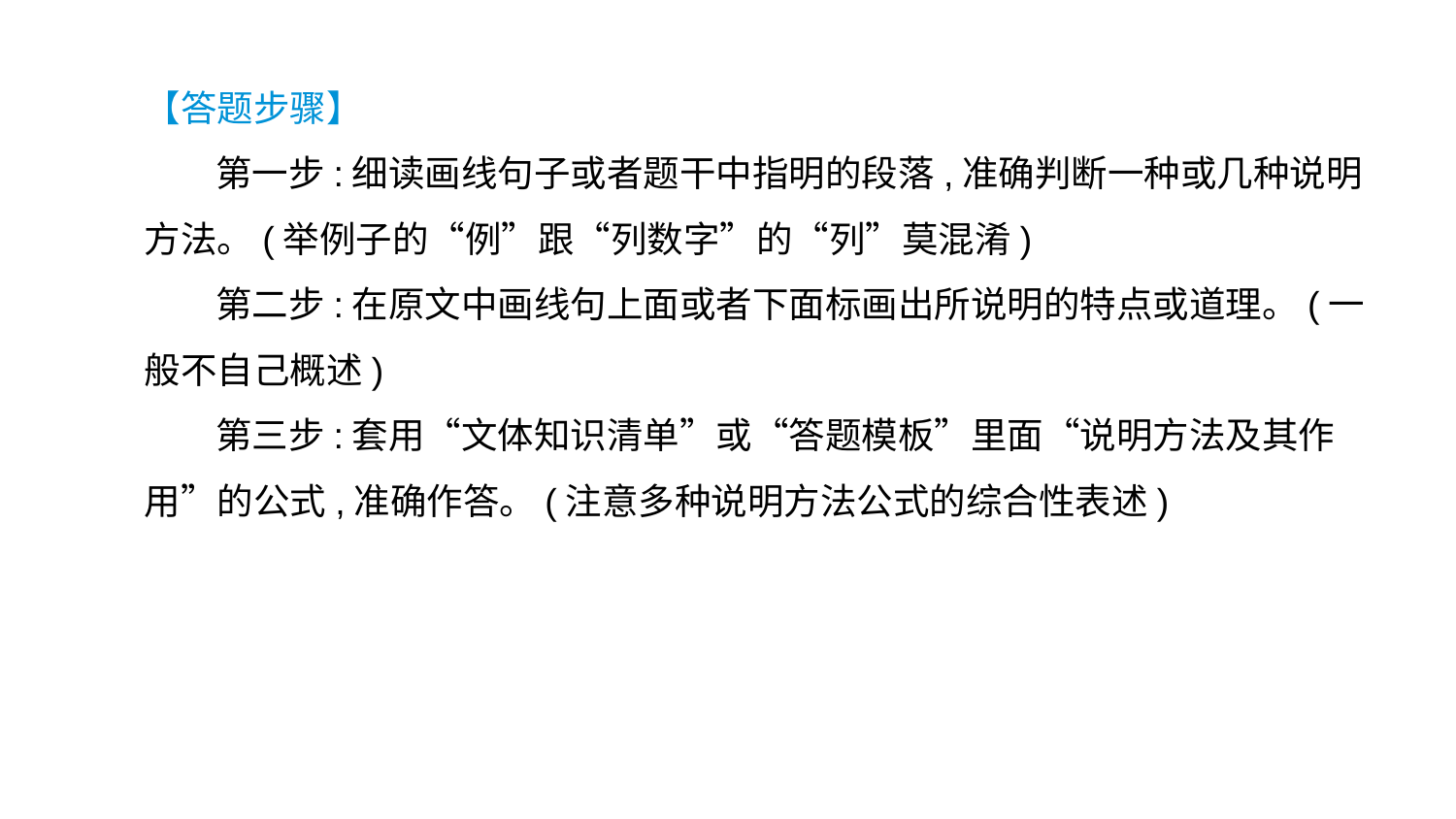

【答题步骤】
第一步:细读画线句子或者题干中指明的段落,准确判断一种或几种说明方法。(举例子的“例”跟“列数字”的“列”莫混淆)
第二步:在原文中画线句上面或者下面标画出所说明的特点或道理。(一般不自己概述)
第三步:套用“文体知识清单”或“答题模板”里面“说明方法及其作用”的公式,准确作答。(注意多种说明方法公式的综合性表述)